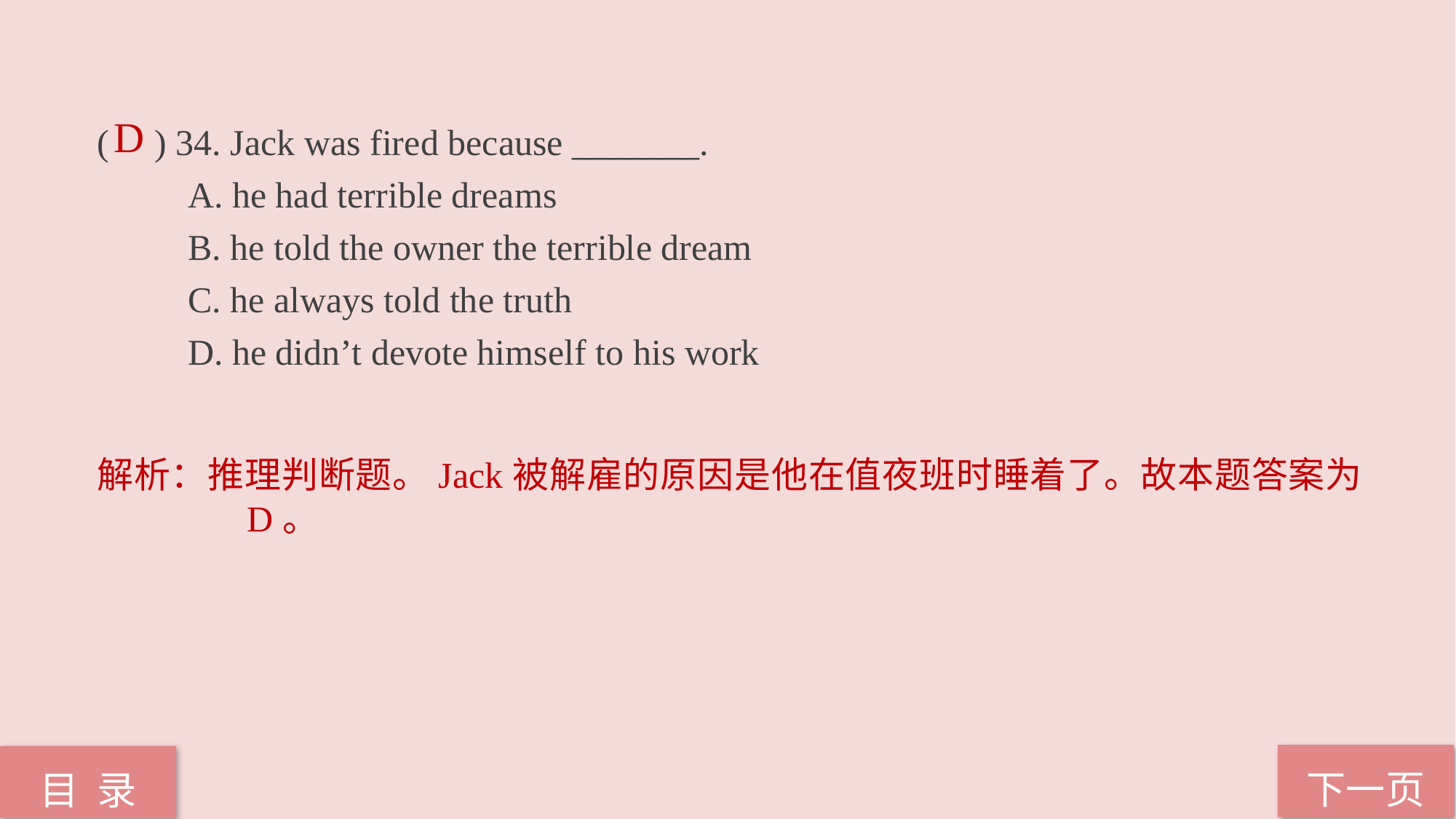

D
(     ) 34. Jack was fired because _______.
          A. he had terrible dreams
          B. he told the owner the terrible dream
          C. he always told the truth
          D. he didn’t devote himself to his work
解析：推理判断题。Jack被解雇的原因是他在值夜班时睡着了。故本题答案为D。